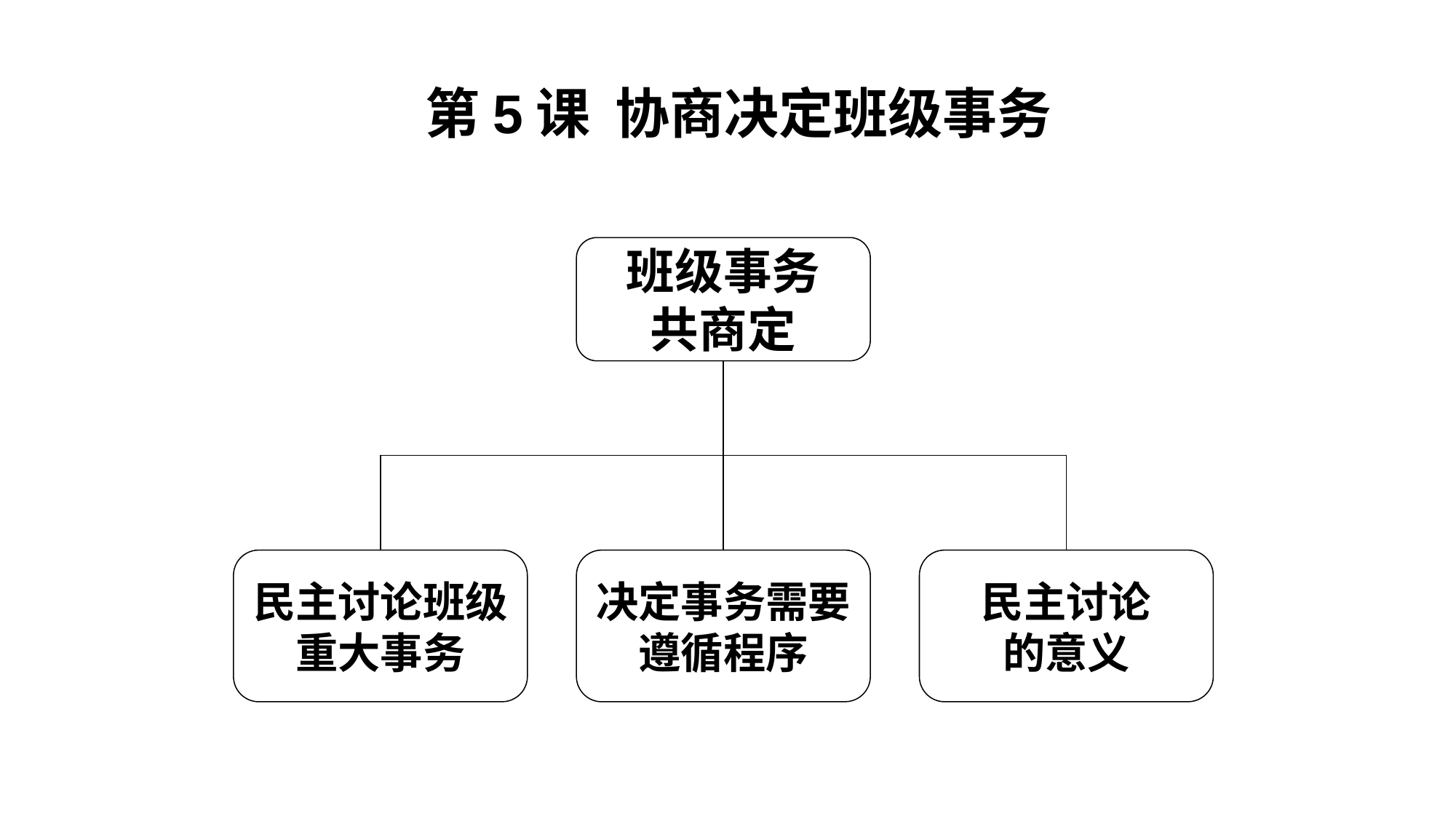

# 第5课  协商决定班级事务
班级事务
共商定
民主讨论班级
重大事务

决定事务需要
遵循程序

民主讨论
的意义